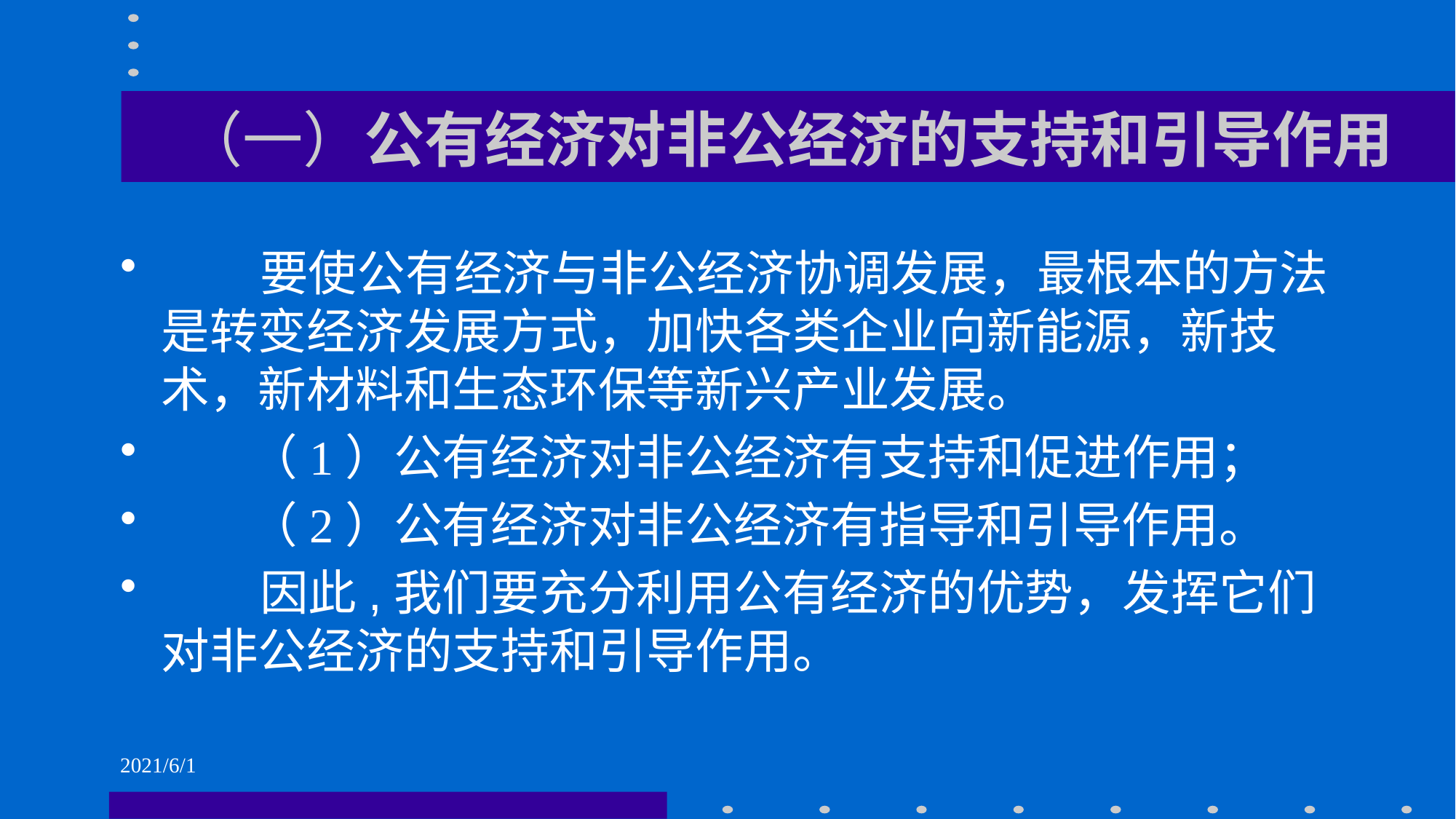

# （一）公有经济对非公经济的支持和引导作用
        要使公有经济与非公经济协调发展，最根本的方法是转变经济发展方式，加快各类企业向新能源，新技术，新材料和生态环保等新兴产业发展。
       （1）公有经济对非公经济有支持和促进作用；
       （2）公有经济对非公经济有指导和引导作用。
        因此,我们要充分利用公有经济的优势，发挥它们对非公经济的支持和引导作用。

2021/6/1